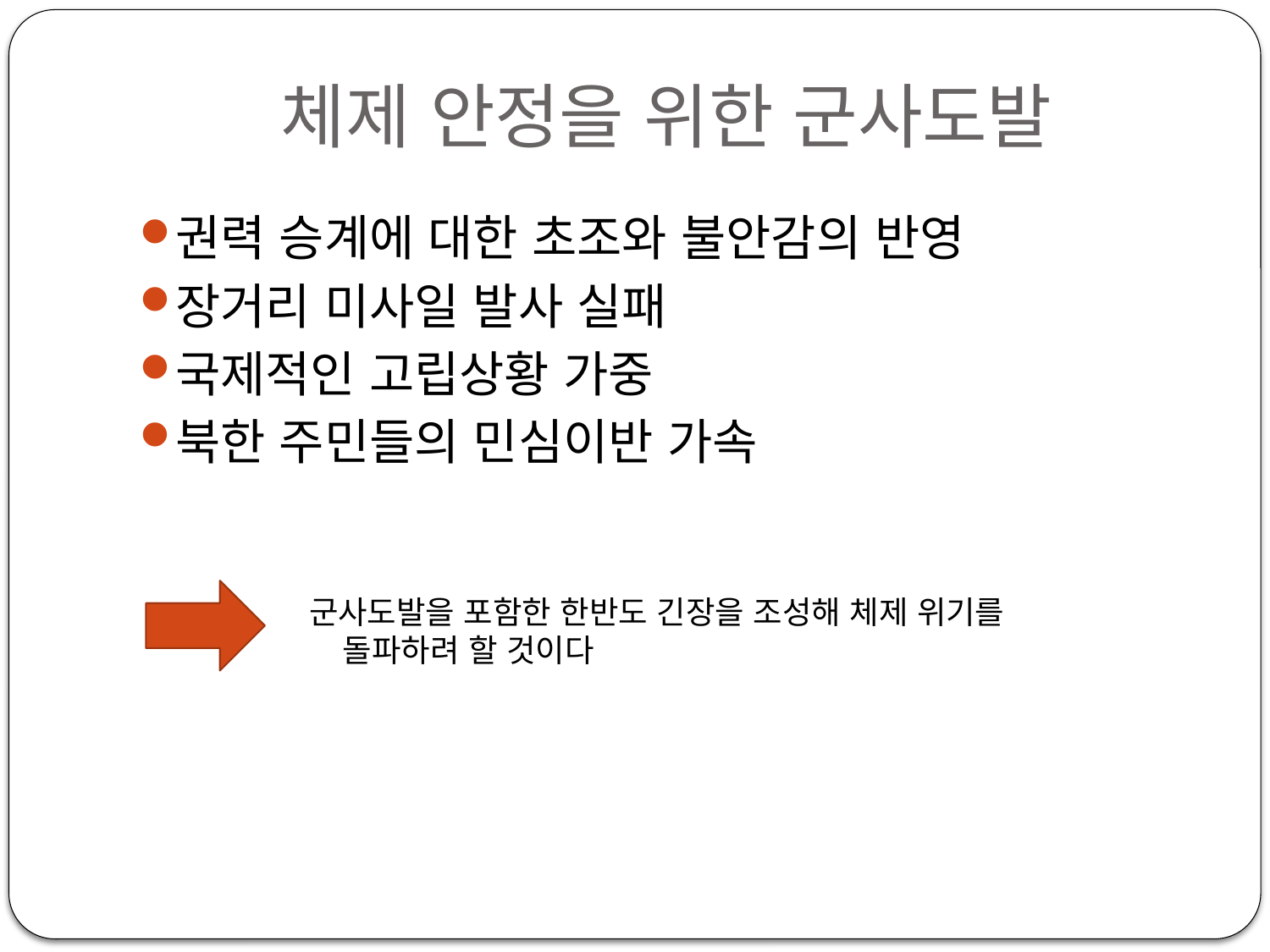

# 체제 안정을 위한 군사도발
권력 승계에 대한 초조와 불안감의 반영
장거리 미사일 발사 실패
국제적인 고립상황 가중
북한 주민들의 민심이반 가속

                    군사도발을 포함한 한반도 긴장을 조성해 체제 위기를
                    돌파하려 할 것이다